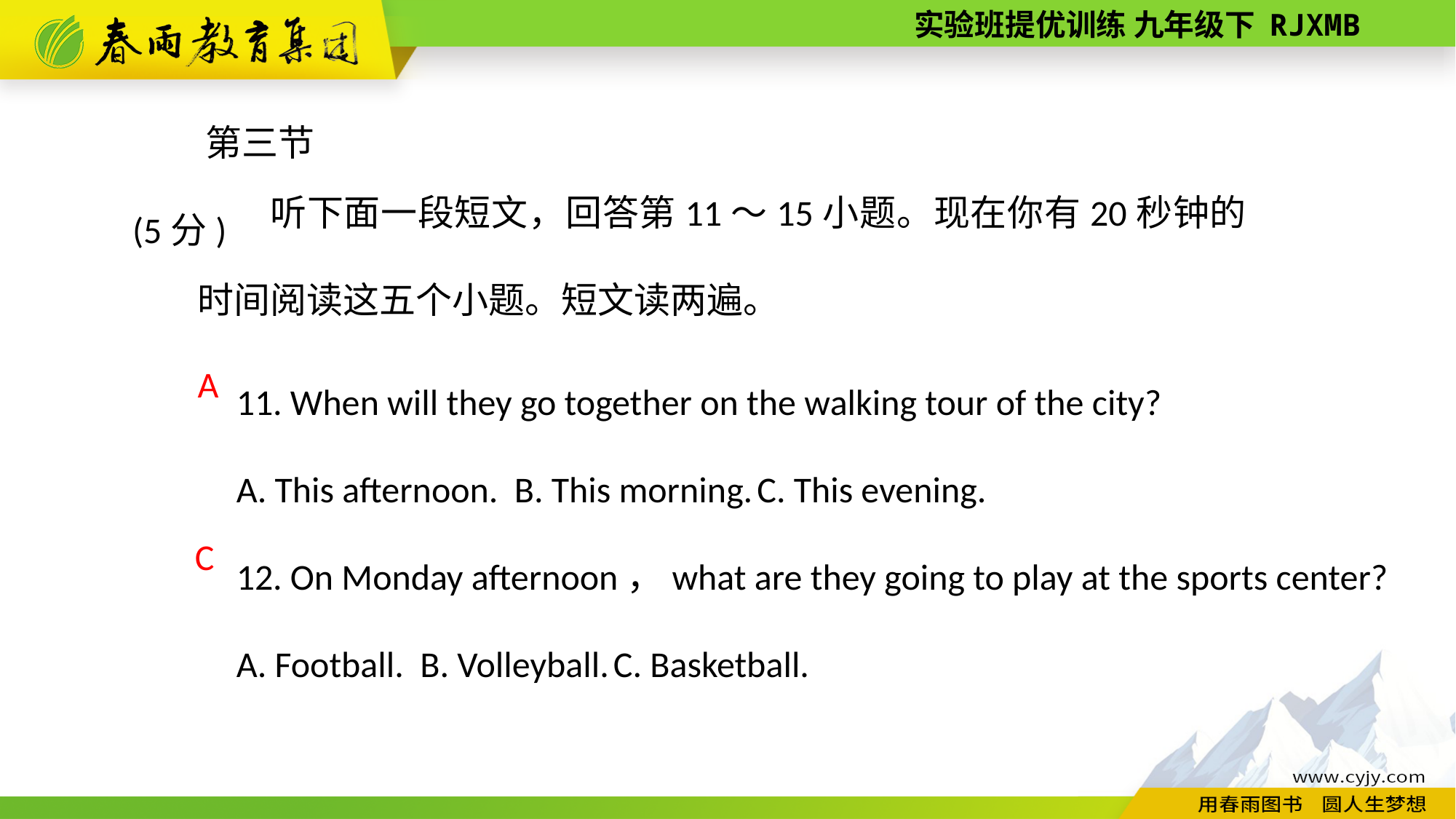

第三节(5分)
听下面一段短文，回答第11～15小题。现在你有20秒钟的时间阅读这五个小题。短文读两遍。
11. When will they go together on the walking tour of the city?
A. This afternoon.  B. This morning. C. This evening.
12. On Monday afternoon，what are they going to play at the sports center?
A. Football.  B. Volleyball. C. Basketball.
A
C